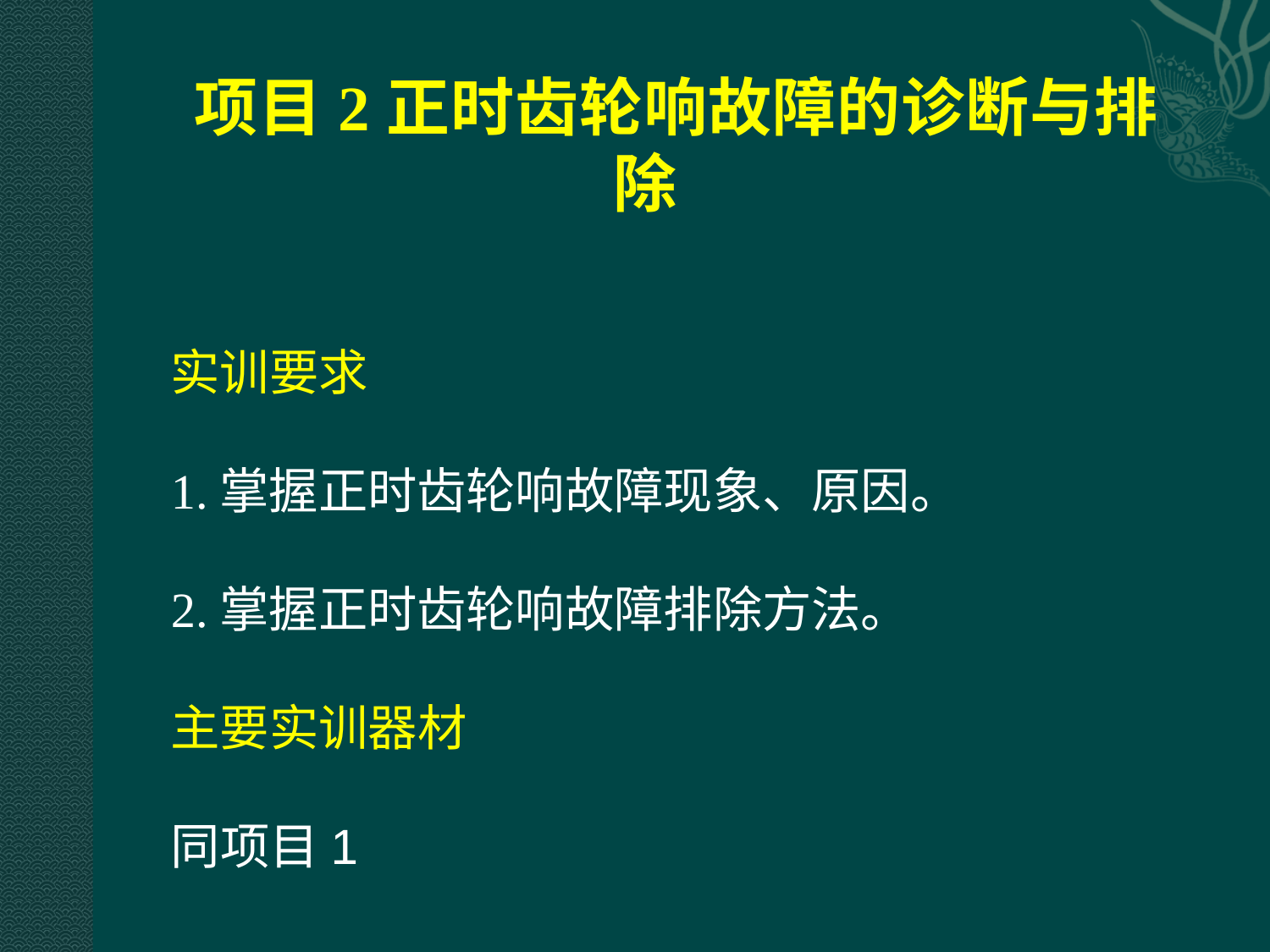

项目2正时齿轮响故障的诊断与排除
实训要求
1.掌握正时齿轮响故障现象、原因。
2.掌握正时齿轮响故障排除方法。
主要实训器材
同项目1